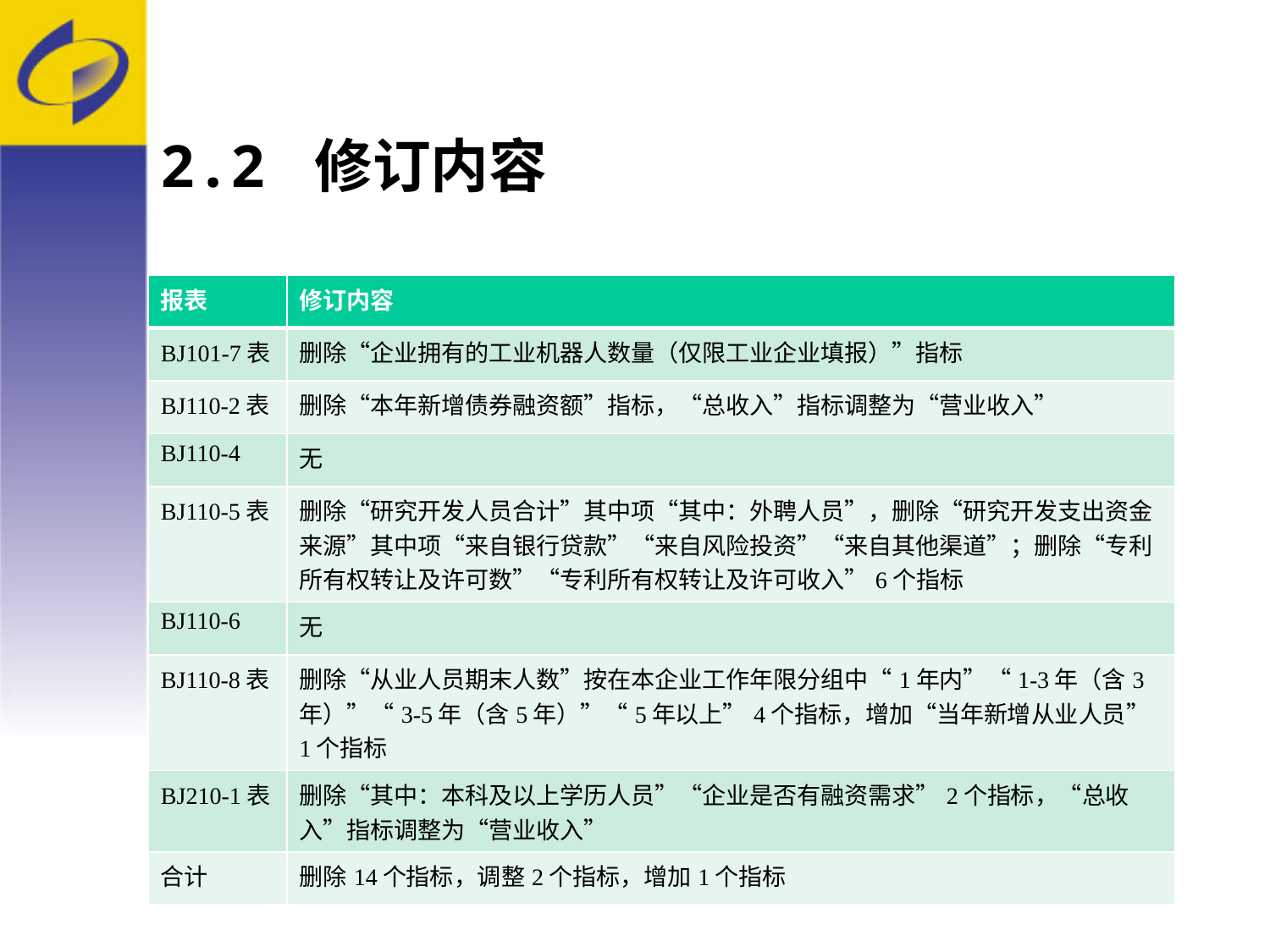

# 2.2 修订内容
| 报表 | 修订内容 |
| --- | --- |
| BJ101-7表 | 删除“企业拥有的工业机器人数量（仅限工业企业填报）”指标 |
| BJ110-2表 | 删除“本年新增债券融资额”指标，“总收入”指标调整为“营业收入” |
| BJ110-4 | 无 |
| BJ110-5表 | 删除“研究开发人员合计”其中项“其中：外聘人员”，删除“研究开发支出资金来源”其中项“来自银行贷款”“来自风险投资”“来自其他渠道”；删除“专利所有权转让及许可数”“专利所有权转让及许可收入”6个指标 |
| BJ110-6 | 无 |
| BJ110-8表 | 删除“从业人员期末人数”按在本企业工作年限分组中“1年内”“1-3年（含3年）”“3-5年（含5年）”“5年以上”4个指标，增加“当年新增从业人员”1个指标 |
| BJ210-1表 | 删除“其中：本科及以上学历人员”“企业是否有融资需求”2个指标，“总收入”指标调整为“营业收入” |
| 合计 | 删除14个指标，调整2个指标，增加1个指标 |